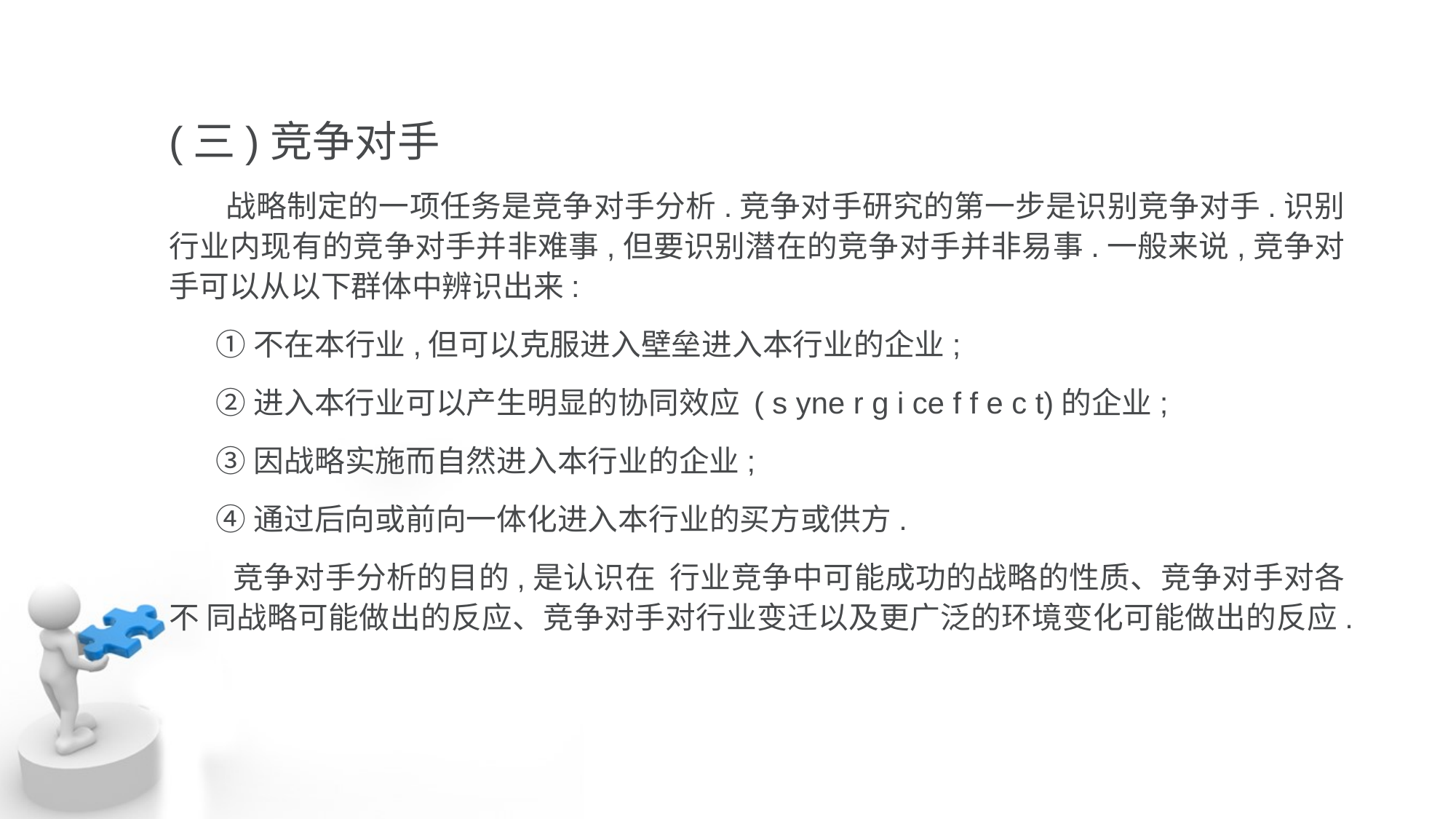

(三)竞争对手
       战略制定的一项任务是竞争对手分析.竞争对手研究的第一步是识别竞争对手.识别 行业内现有的竞争对手并非难事,但要识别潜在的竞争对手并非易事.一般来说,竞争对 手可以从以下群体中辨识出来:
       ①不在本行业,但可以克服进入壁垒进入本行业的企业;
       ②进入本行业可以产生明显的协同效应 ( s yne r g i ce f f e c t)的企业;
       ③因战略实施而自然进入本行业的企业;
       ④通过后向或前向一体化进入本行业的买方或供方.
        竞争对手分析的目的,是认识在  行业竞争中可能成功的战略的性质、竞争对手对各不 同战略可能做出的反应、竞争对手对行业变迁以及更广泛的环境变化可能做出的反应.